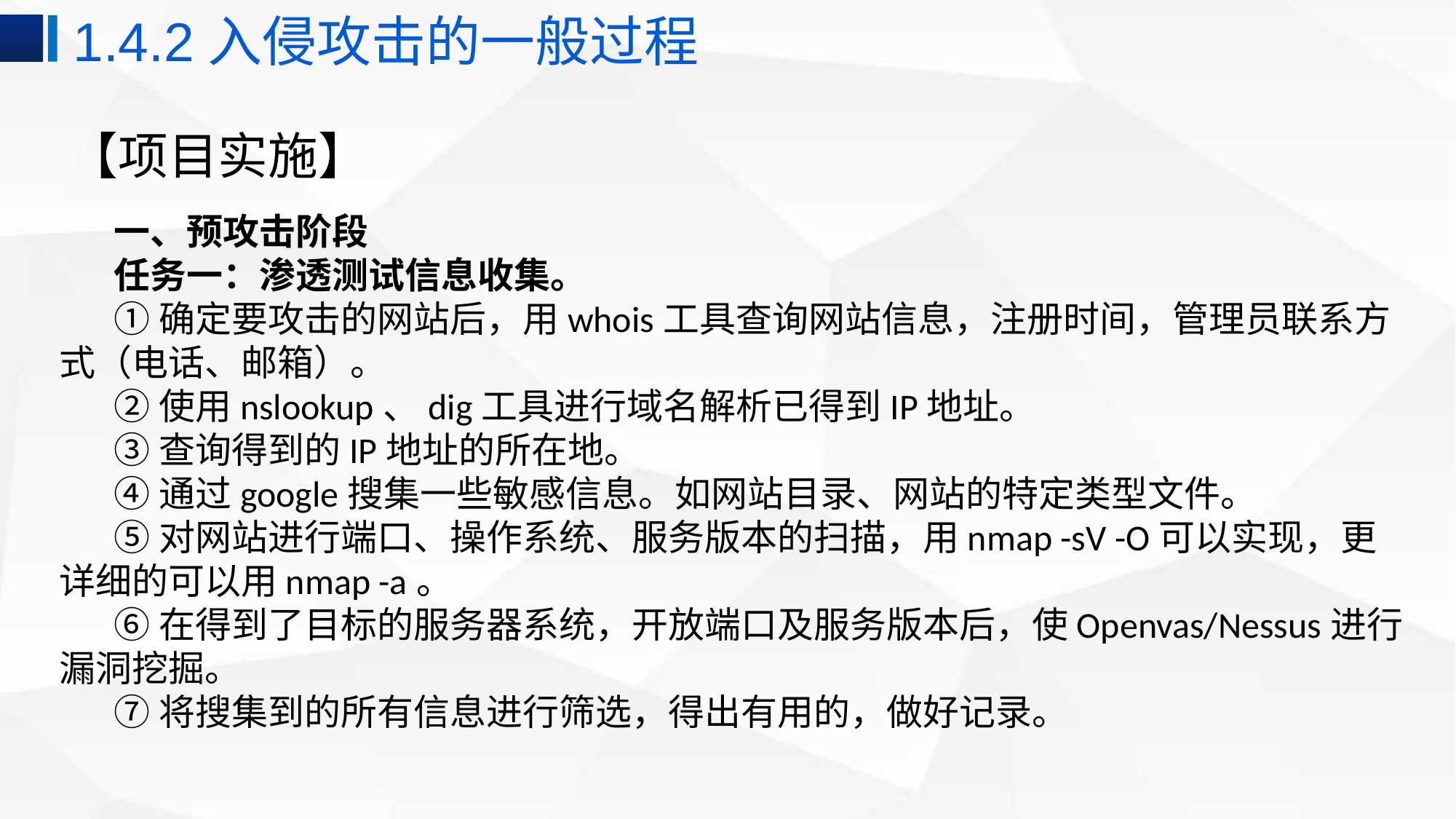

1.4.2入侵攻击的一般过程

# 【项目实施】
一、预攻击阶段
任务一：渗透测试信息收集。
①确定要攻击的网站后，用whois工具查询网站信息，注册时间，管理员联系方式（电话、邮箱）。
②使用nslookup、dig工具进行域名解析已得到IP地址。
③查询得到的IP地址的所在地。
④通过google搜集一些敏感信息。如网站目录、网站的特定类型文件。
⑤对网站进行端口、操作系统、服务版本的扫描，用nmap -sV -O可以实现，更详细的可以用nmap -a。
⑥在得到了目标的服务器系统，开放端口及服务版本后，使Openvas/Nessus进行漏洞挖掘。
⑦将搜集到的所有信息进行筛选，得出有用的，做好记录。